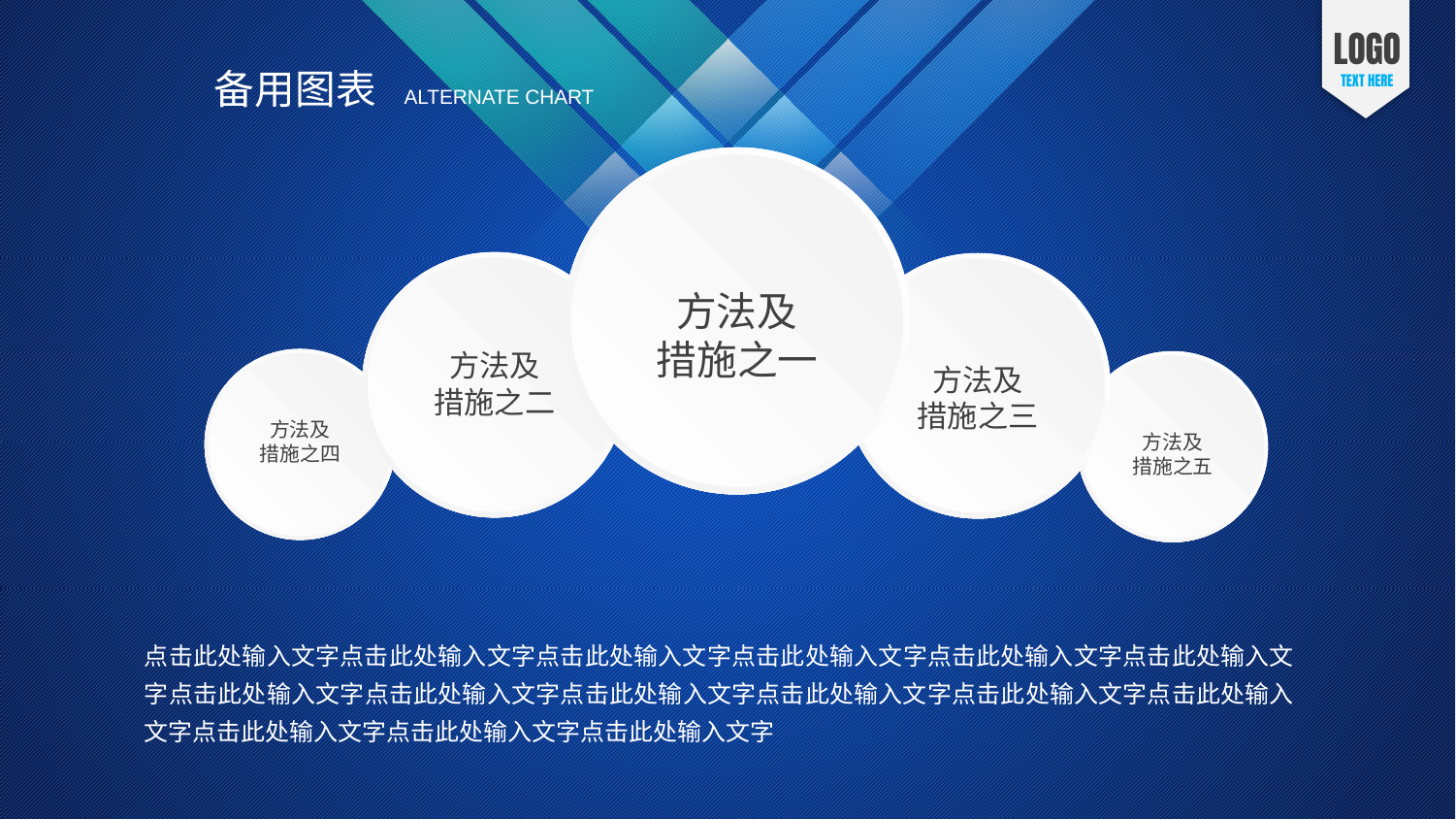

LOGO
TEXT HERE
备用图表
ALTERNATE CHART

方法及
措施之一

方法及
措施之二

方法及
措施之三

方法及
措施之四

方法及
措施之五
点击此处输入文字点击此处输入文字点击此处输入文字点击此处输入文字点击此处输入文字点击此处输入文字点击此处输入文字点击此处输入文字点击此处输入文字点击此处输入文字点击此处输入文字点击此处输入文字点击此处输入文字点击此处输入文字点击此处输入文字